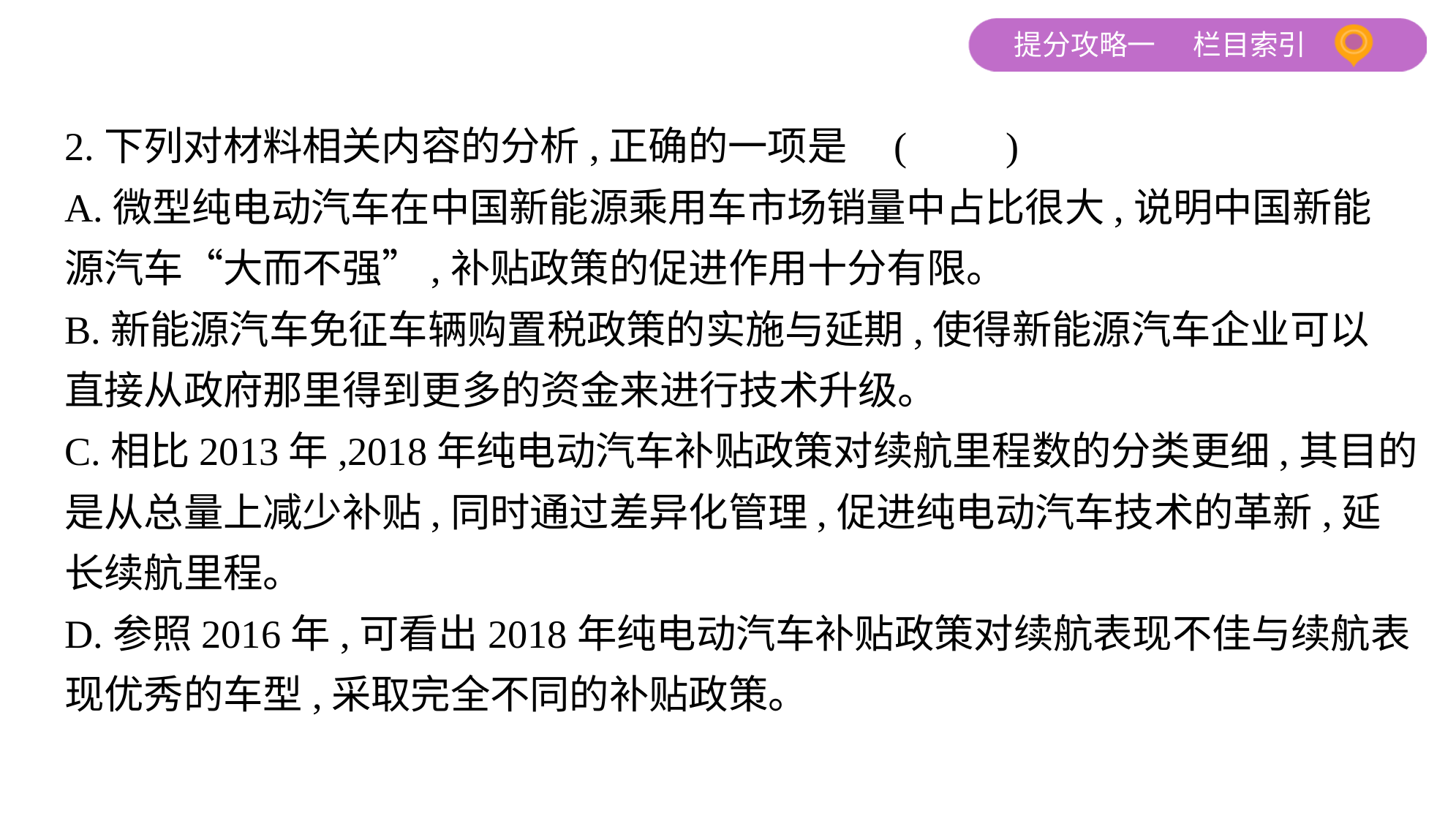

2.下列对材料相关内容的分析,正确的一项是 (　　)
A.微型纯电动汽车在中国新能源乘用车市场销量中占比很大,说明中国新能
源汽车“大而不强”,补贴政策的促进作用十分有限。
B.新能源汽车免征车辆购置税政策的实施与延期,使得新能源汽车企业可以
直接从政府那里得到更多的资金来进行技术升级。
C.相比2013年,2018年纯电动汽车补贴政策对续航里程数的分类更细,其目的
是从总量上减少补贴,同时通过差异化管理,促进纯电动汽车技术的革新,延
长续航里程。
D.参照2016年,可看出2018年纯电动汽车补贴政策对续航表现不佳与续航表
现优秀的车型,采取完全不同的补贴政策。